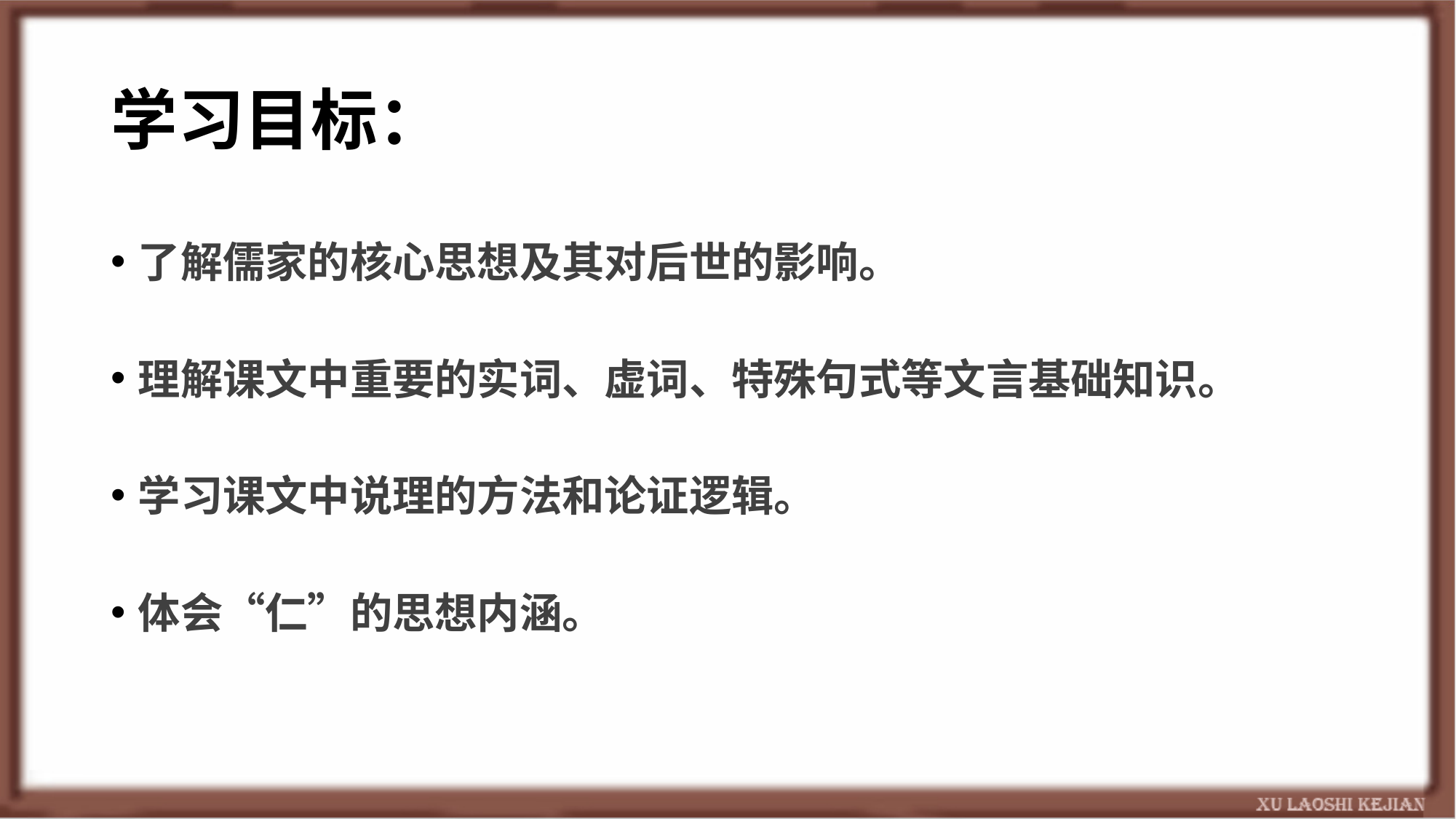

# 学习目标：
了解儒家的核心思想及其对后世的影响。
理解课文中重要的实词、虚词、特殊句式等文言基础知识。
学习课文中说理的方法和论证逻辑。
体会“仁”的思想内涵。